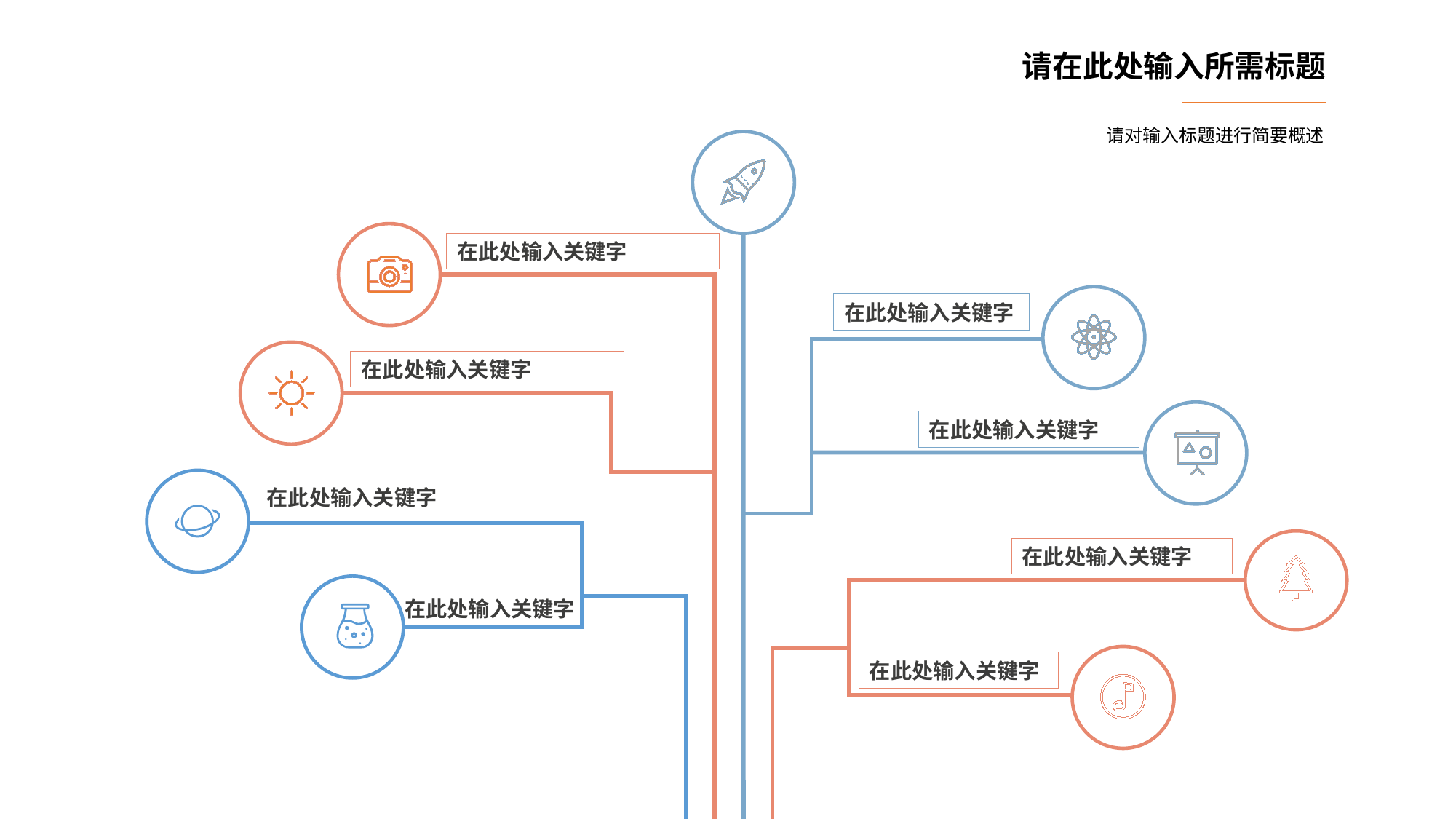

请在此处输入所需标题
请对输入标题进行简要概述

在此处输入关键字

在此处输入关键字

在此处输入关键字

在此处输入关键字

在此处输入关键字

在此处输入关键字

在此处输入关键字

在此处输入关键字